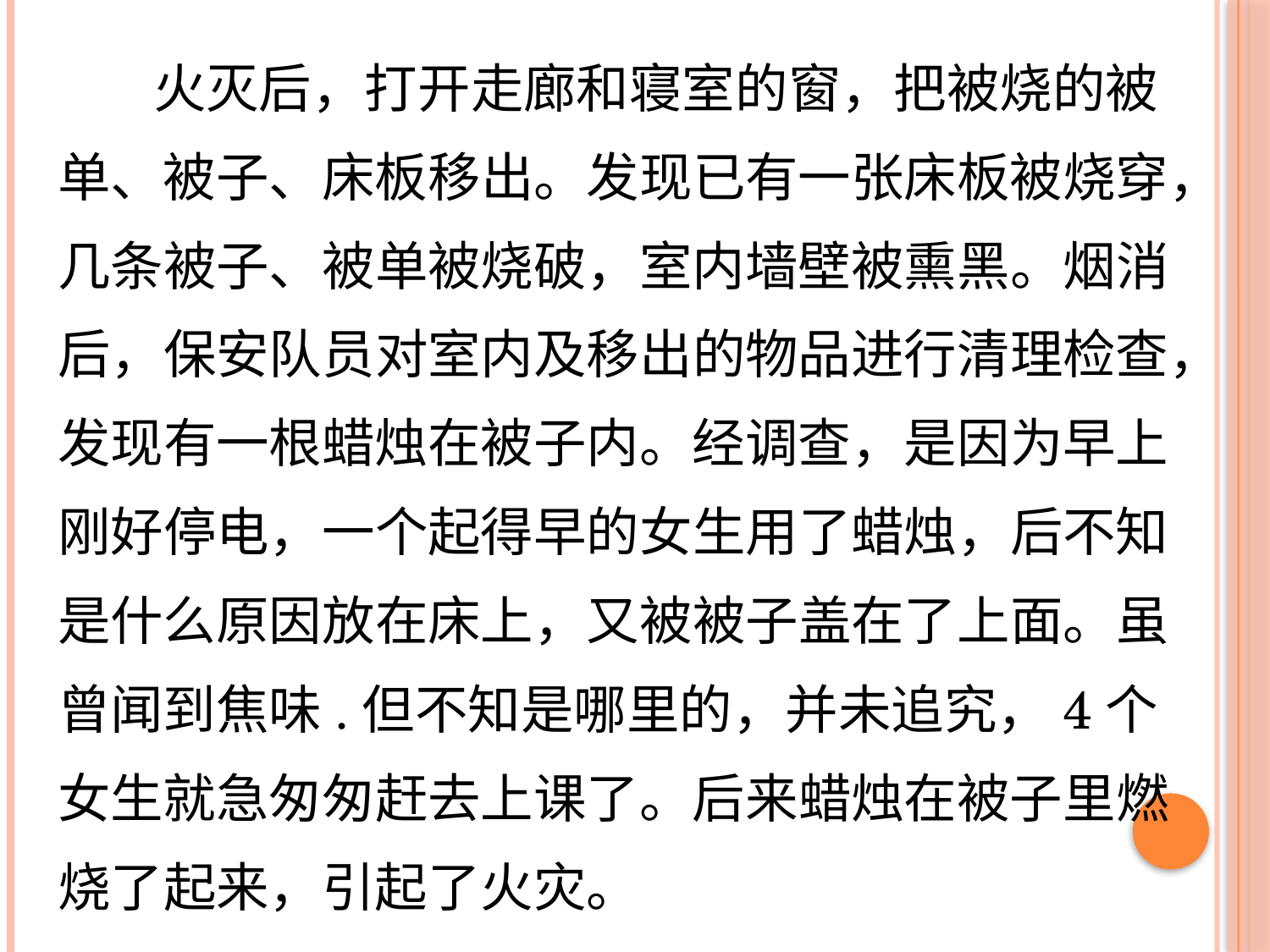

火灭后，打开走廊和寝室的窗，把被烧的被单、被子、床板移出。发现已有一张床板被烧穿，几条被子、被单被烧破，室内墙壁被熏黑。烟消后，保安队员对室内及移出的物品进行清理检查，发现有一根蜡烛在被子内。经调查，是因为早上刚好停电，一个起得早的女生用了蜡烛，后不知是什么原因放在床上，又被被子盖在了上面。虽曾闻到焦味.但不知是哪里的，并未追究，4个女生就急匆匆赶去上课了。后来蜡烛在被子里燃烧了起来，引起了火灾。